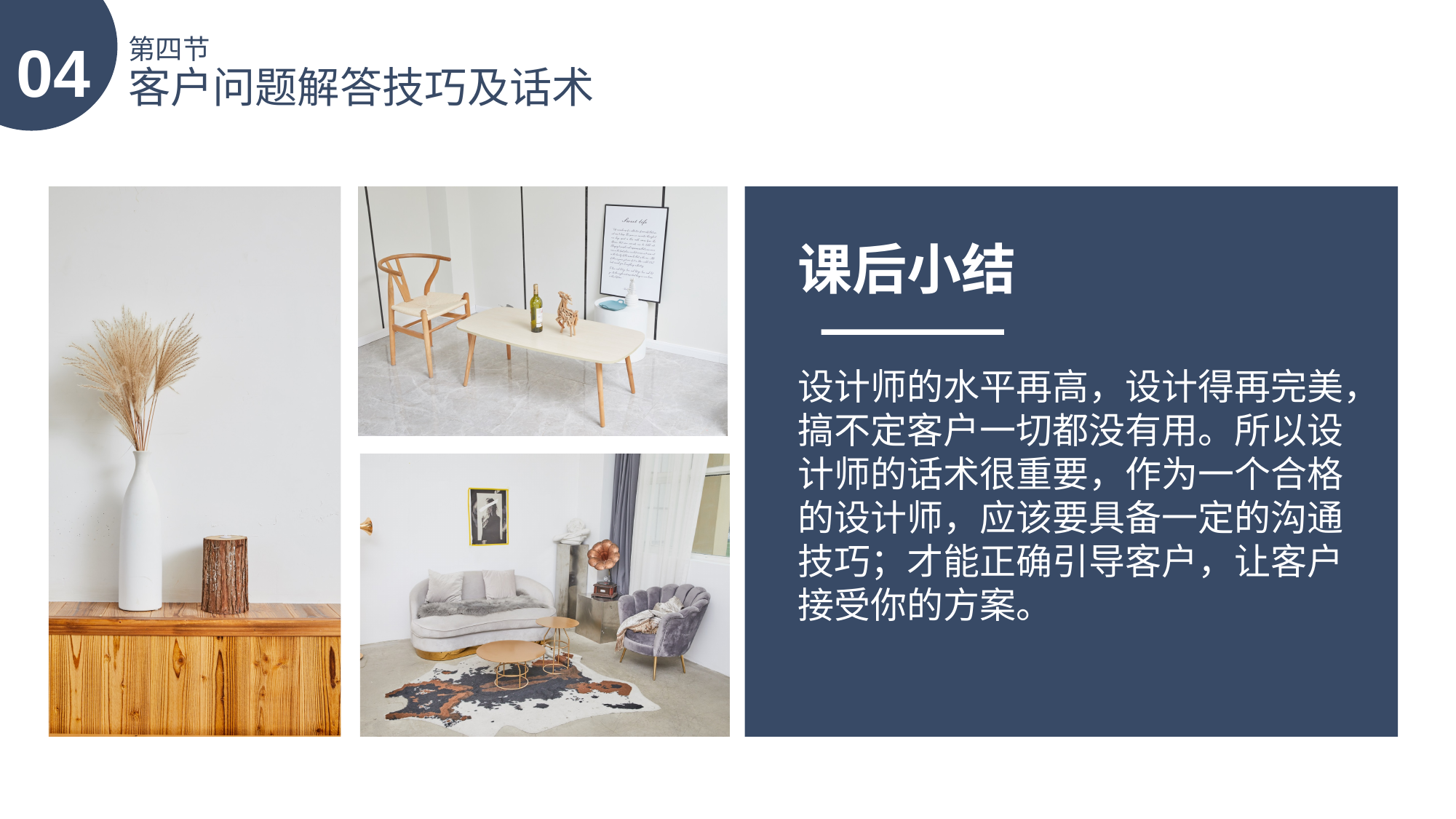

04
第四节
客户问题解答技巧及话术

课后小结

设计师的水平再高，设计得再完美，搞不定客户一切都没有用。所以设计师的话术很重要，作为一个合格的设计师，应该要具备一定的沟通技巧；才能正确引导客户，让客户接受你的方案。